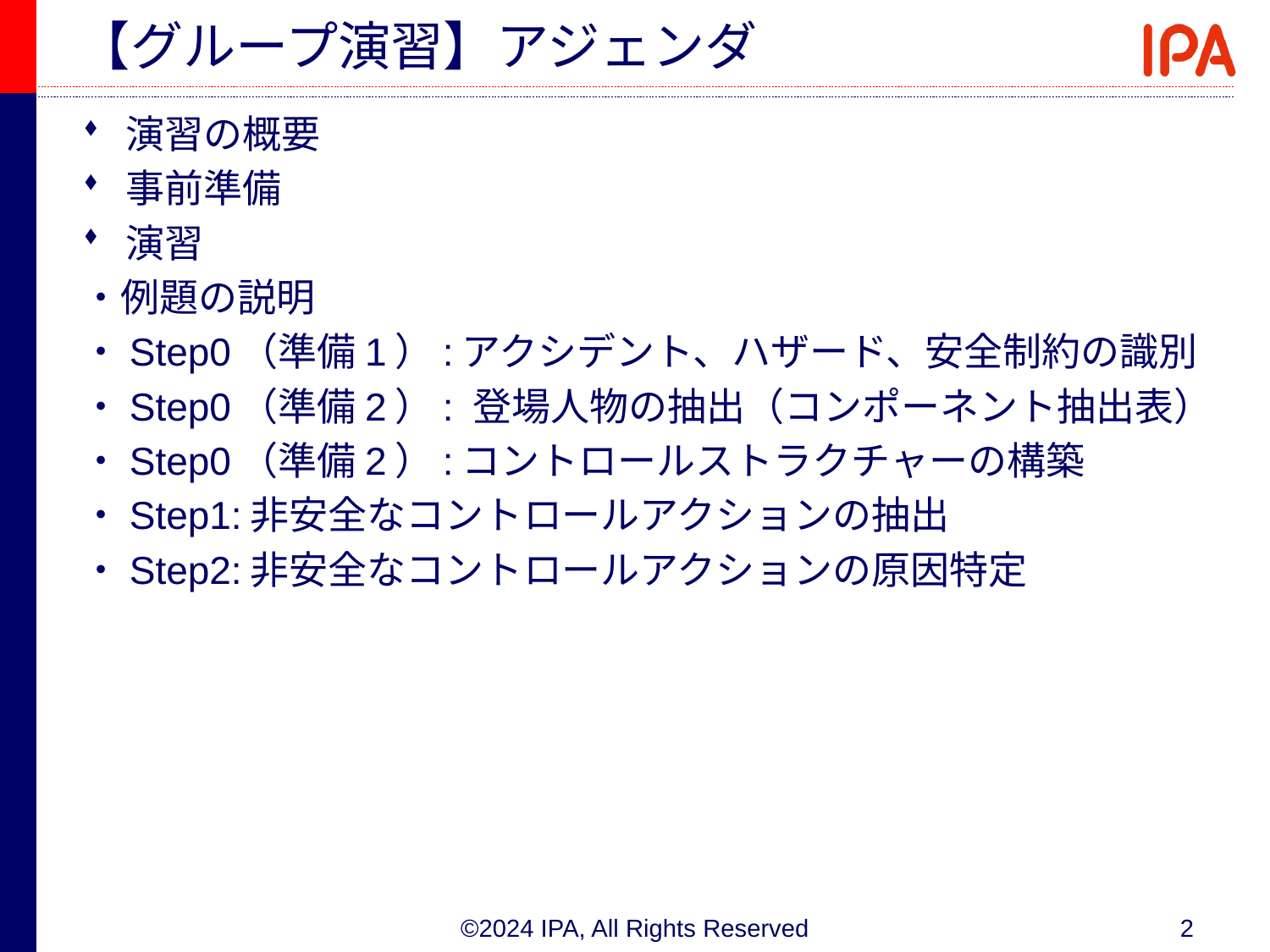

# 【グループ演習】アジェンダ
演習の概要
事前準備
演習
・例題の説明
・Step0（準備1）:アクシデント、ハザード、安全制約の識別
・Step0（準備2）: 登場人物の抽出（コンポーネント抽出表）
・Step0（準備2）:コントロールストラクチャーの構築
・Step1:非安全なコントロールアクションの抽出
・Step2:非安全なコントロールアクションの原因特定

©2024 IPA, All Rights Reserved
2